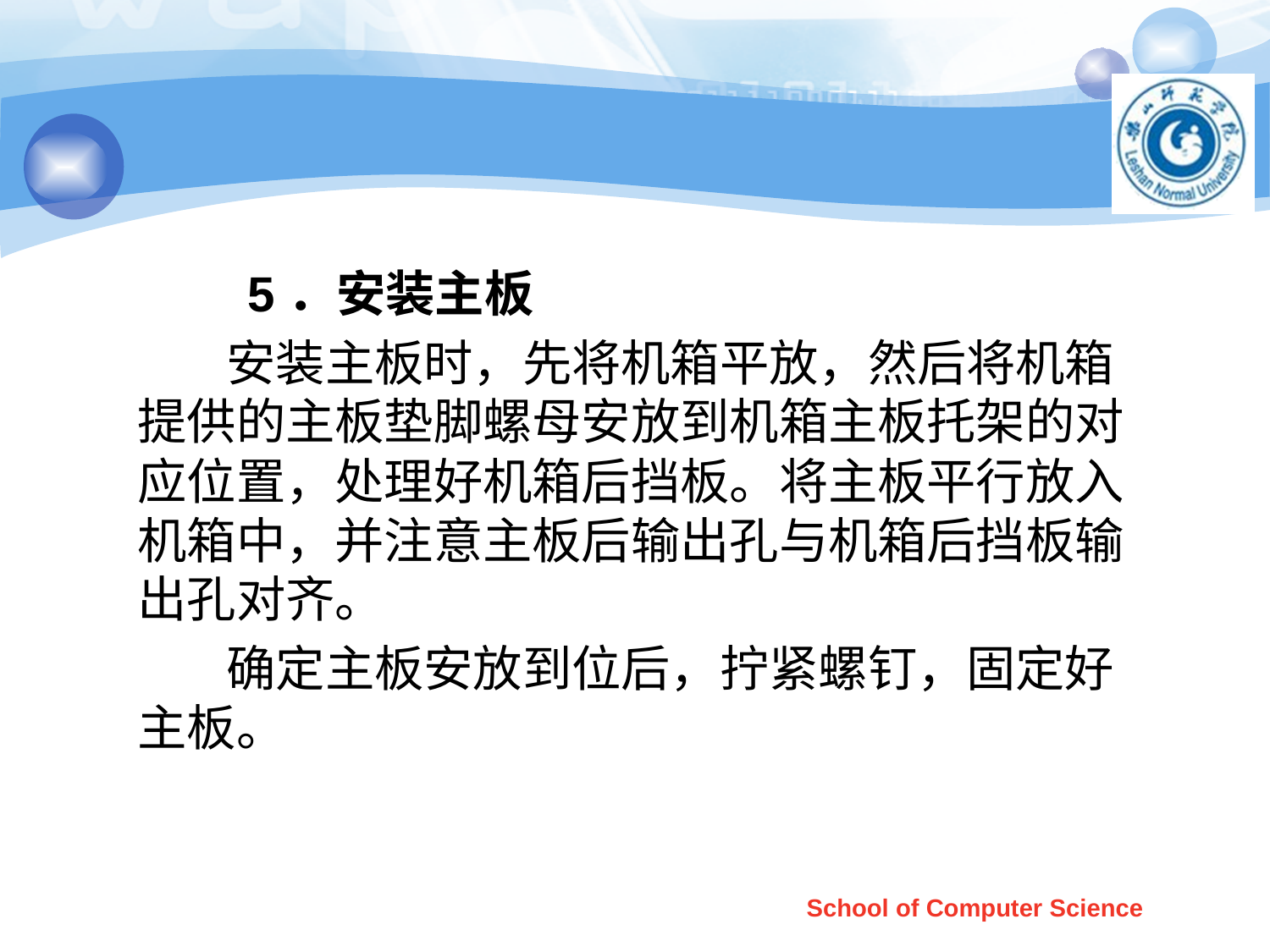

#
        5．安装主板
       安装主板时，先将机箱平放，然后将机箱提供的主板垫脚螺母安放到机箱主板托架的对应位置，处理好机箱后挡板。将主板平行放入机箱中，并注意主板后输出孔与机箱后挡板输出孔对齐。
       确定主板安放到位后，拧紧螺钉，固定好主板。

School of Computer Science